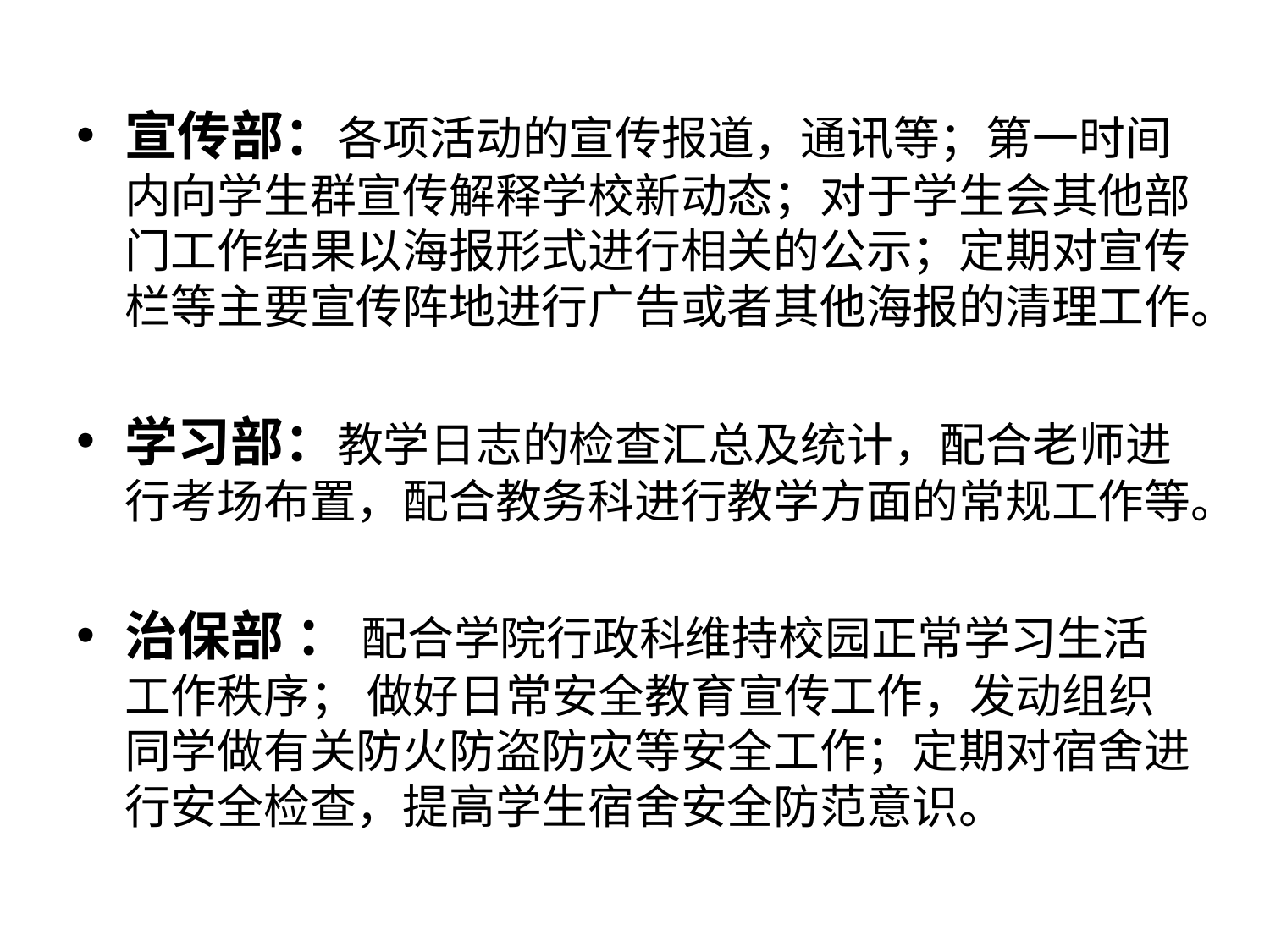

宣传部：各项活动的宣传报道，通讯等；第一时间内向学生群宣传解释学校新动态；对于学生会其他部门工作结果以海报形式进行相关的公示；定期对宣传栏等主要宣传阵地进行广告或者其他海报的清理工作。

学习部：教学日志的检查汇总及统计，配合老师进行考场布置，配合教务科进行教学方面的常规工作等。

治保部 ： 配合学院行政科维持校园正常学习生活工作秩序； 做好日常安全教育宣传工作，发动组织同学做有关防火防盗防灾等安全工作；定期对宿舍进行安全检查，提高学生宿舍安全防范意识。